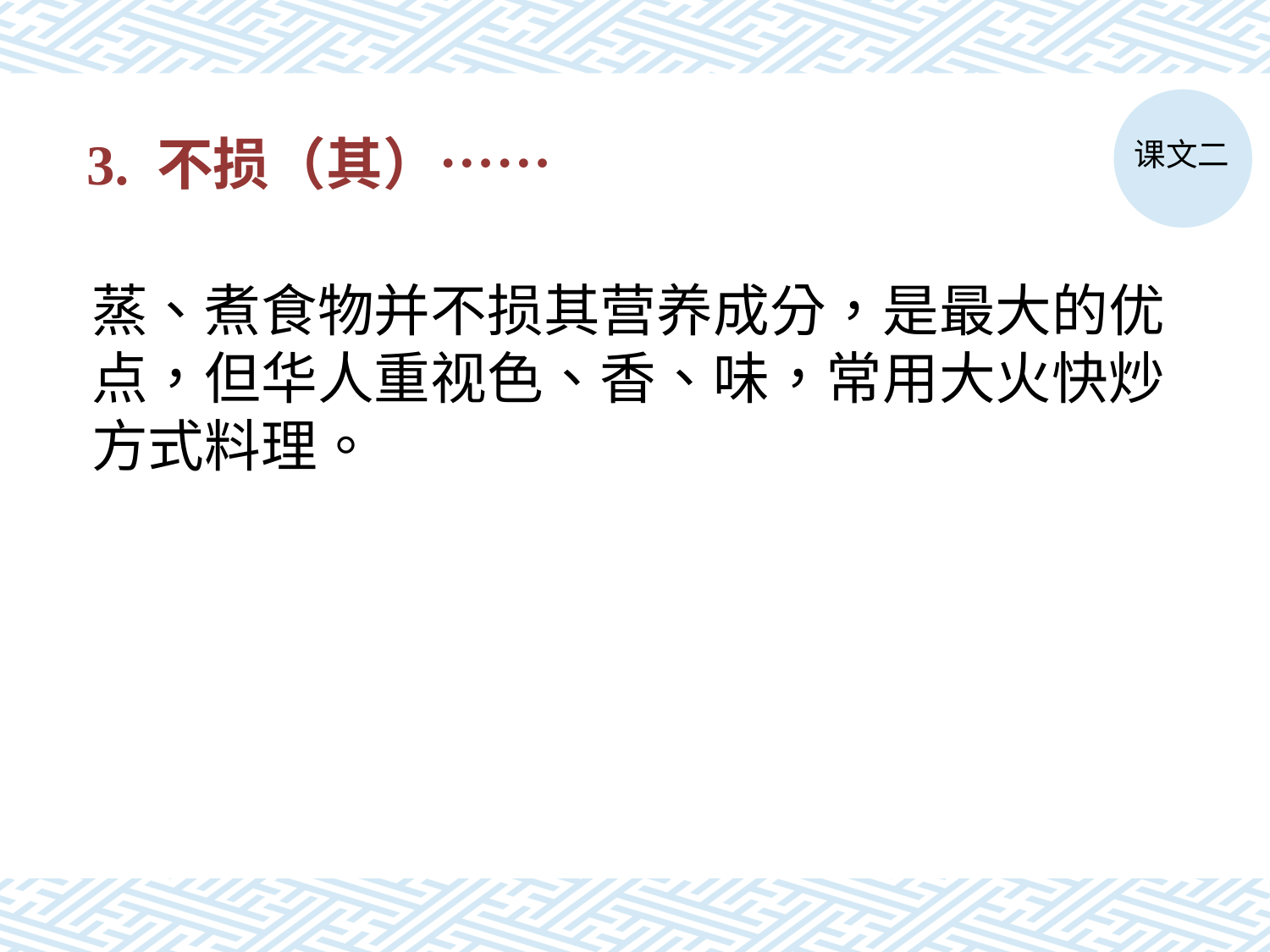

课文二
# 3. 不损（其）……
蒸、煮食物并不损其营养成分，是最大的优点，但华人重视色、香、味，常用大火快炒方式料理。